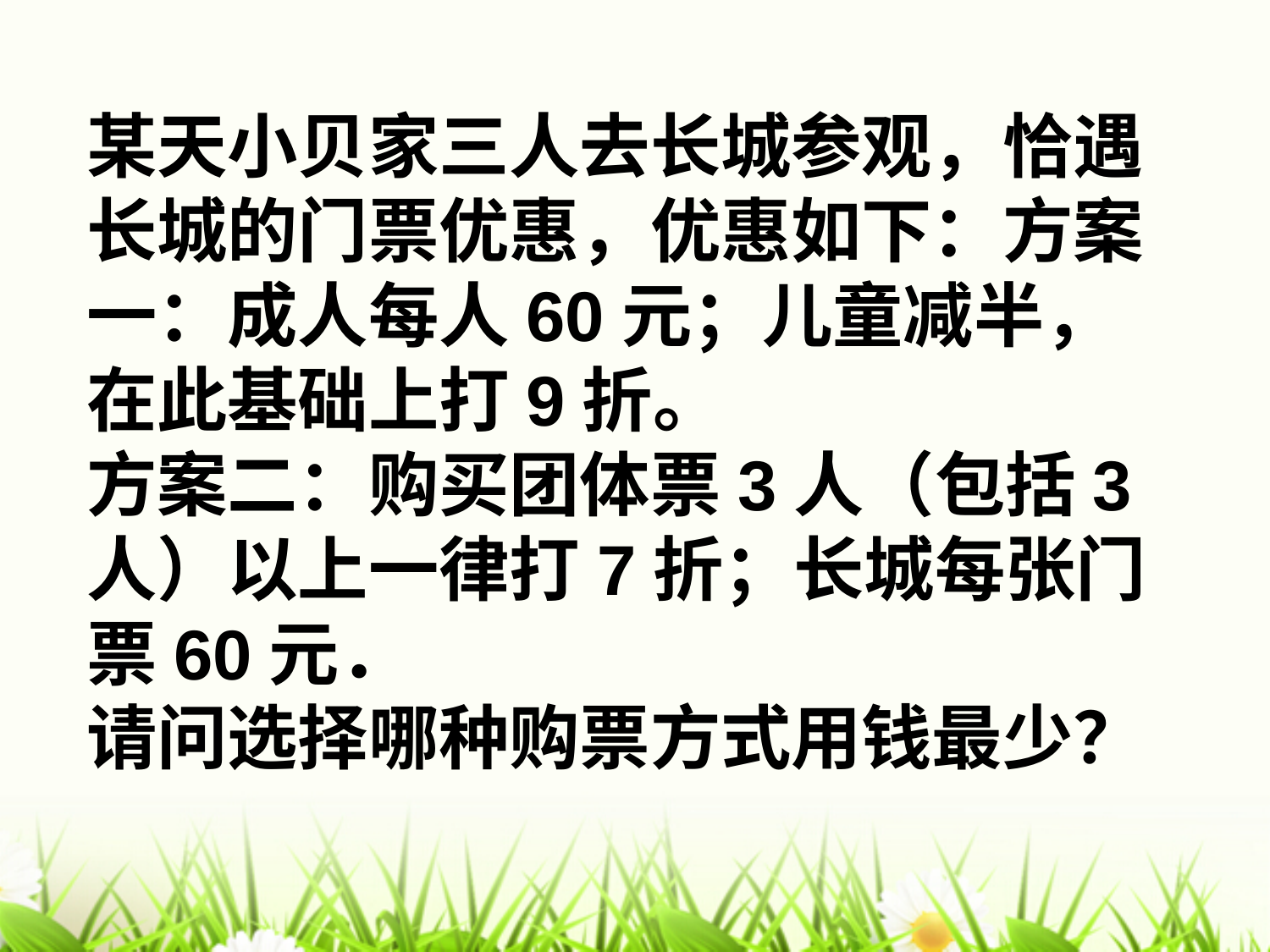

某天小贝家三人去长城参观，恰遇长城的门票优惠，优惠如下：方案一：成人每人60元；儿童减半，在此基础上打9折。
方案二：购买团体票3人（包括3人）以上一律打7折；长城每张门票60元．
请问选择哪种购票方式用钱最少？